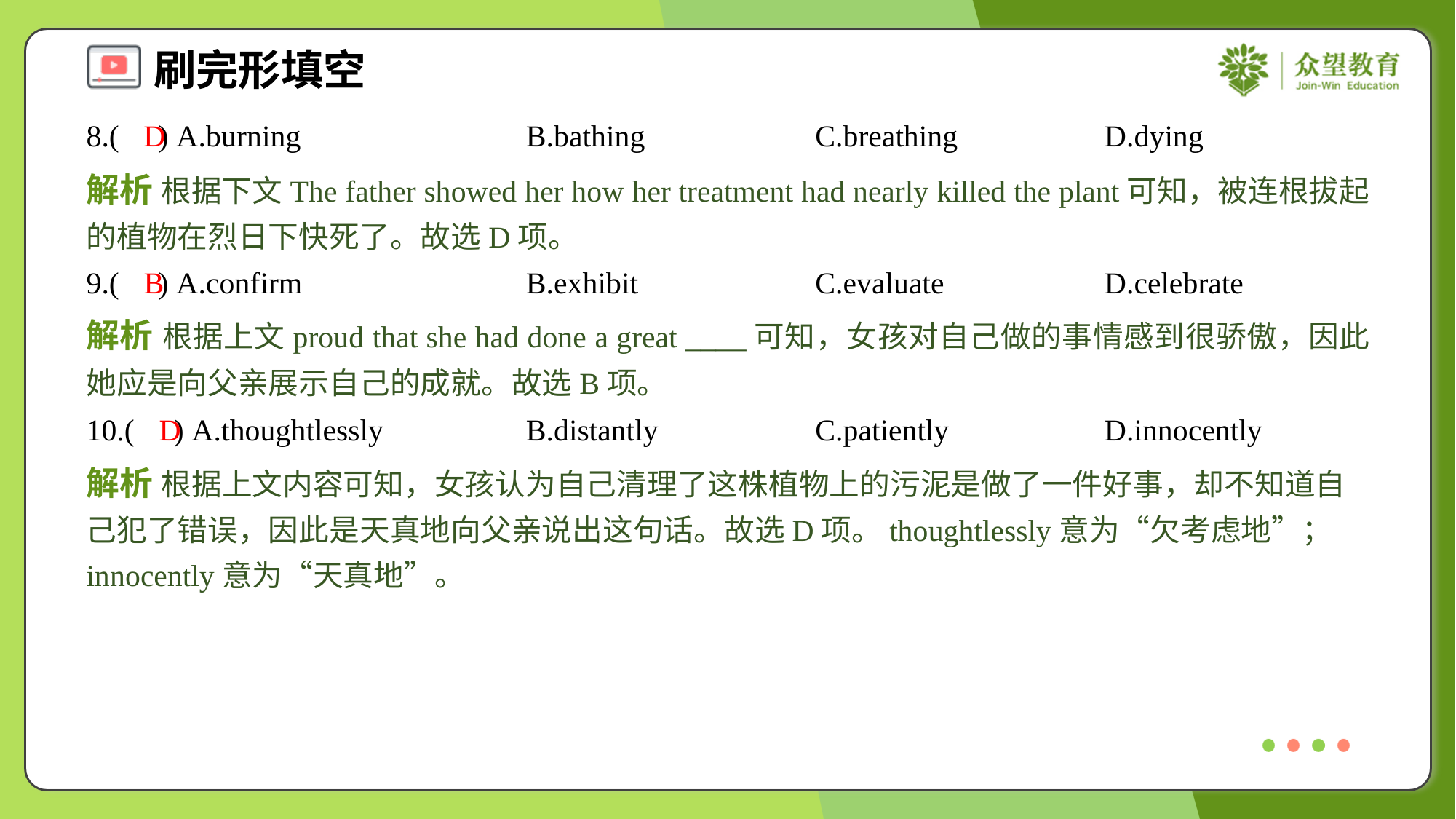

8.(     ) A.burning	B.bathing	C.breathing	D.dying
D
解析 根据下文The father showed her how her treatment had nearly killed the plant可知，被连根拔起的植物在烈日下快死了。故选D项。
9.(     ) A.confirm	B.exhibit	C.evaluate	D.celebrate
B
解析 根据上文proud that she had done a great ____可知，女孩对自己做的事情感到很骄傲，因此她应是向父亲展示自己的成就。故选B项。
10.(     ) A.thoughtlessly	B.distantly	C.patiently	D.innocently
D
解析 根据上文内容可知，女孩认为自己清理了这株植物上的污泥是做了一件好事，却不知道自己犯了错误，因此是天真地向父亲说出这句话。故选D项。thoughtlessly意为“欠考虑地”；innocently意为“天真地”。